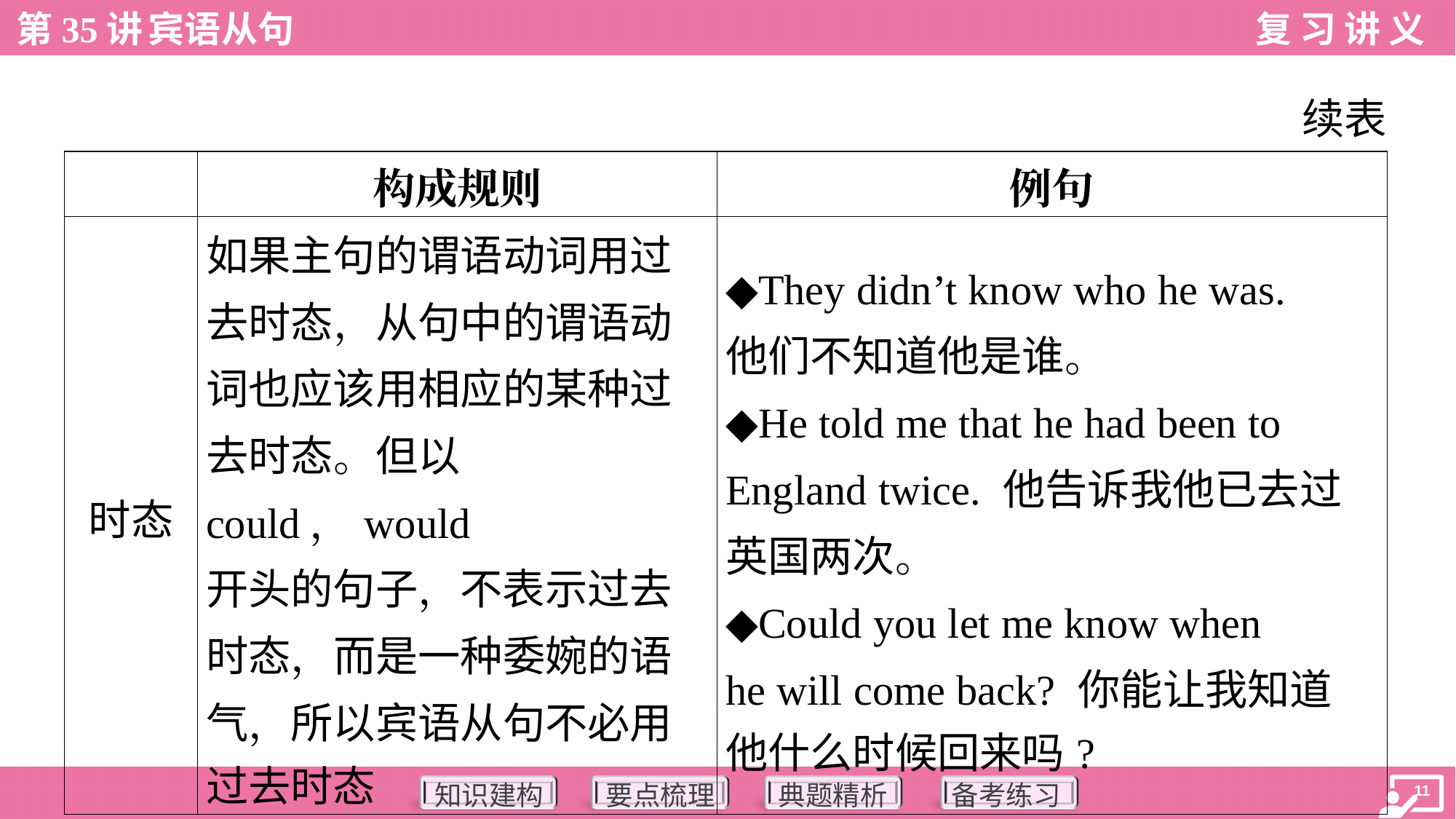

续表
|  | 构成规则 | 例句 |
| --- | --- | --- |
| 时态 | 如果主句的谓语动词用过 去时态，从句中的谓语动 词也应该用相应的某种过 去时态。但以could，would 开头的句子，不表示过去 时态，而是一种委婉的语 气，所以宾语从句不必用 过去时态 | ◆They didn’t know who he was. 他们不知道他是谁。 ◆He told me that he had been to England twice. 他告诉我他已去过 英国两次。 ◆Could you let me know when he will come back? 你能让我知道 他什么时候回来吗? |